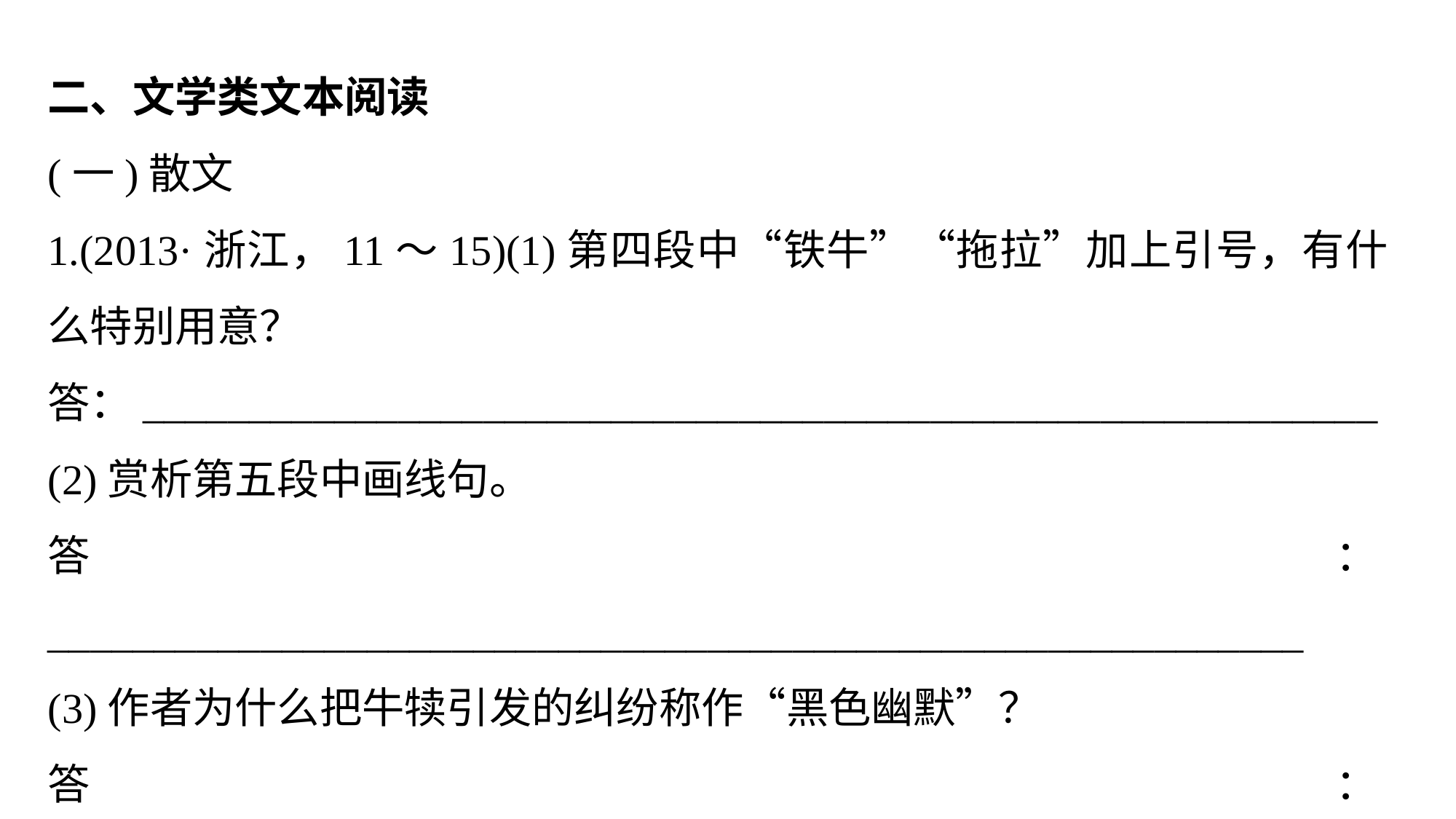

二、文学类文本阅读
(一)散文
1.(2013·浙江，11～15)(1)第四段中“铁牛”“拖拉”加上引号，有什么特别用意？
答：__________________________________________________________
(2)赏析第五段中画线句。
答：___________________________________________________________
(3)作者为什么把牛犊引发的纠纷称作“黑色幽默”？
答：___________________________________________________________